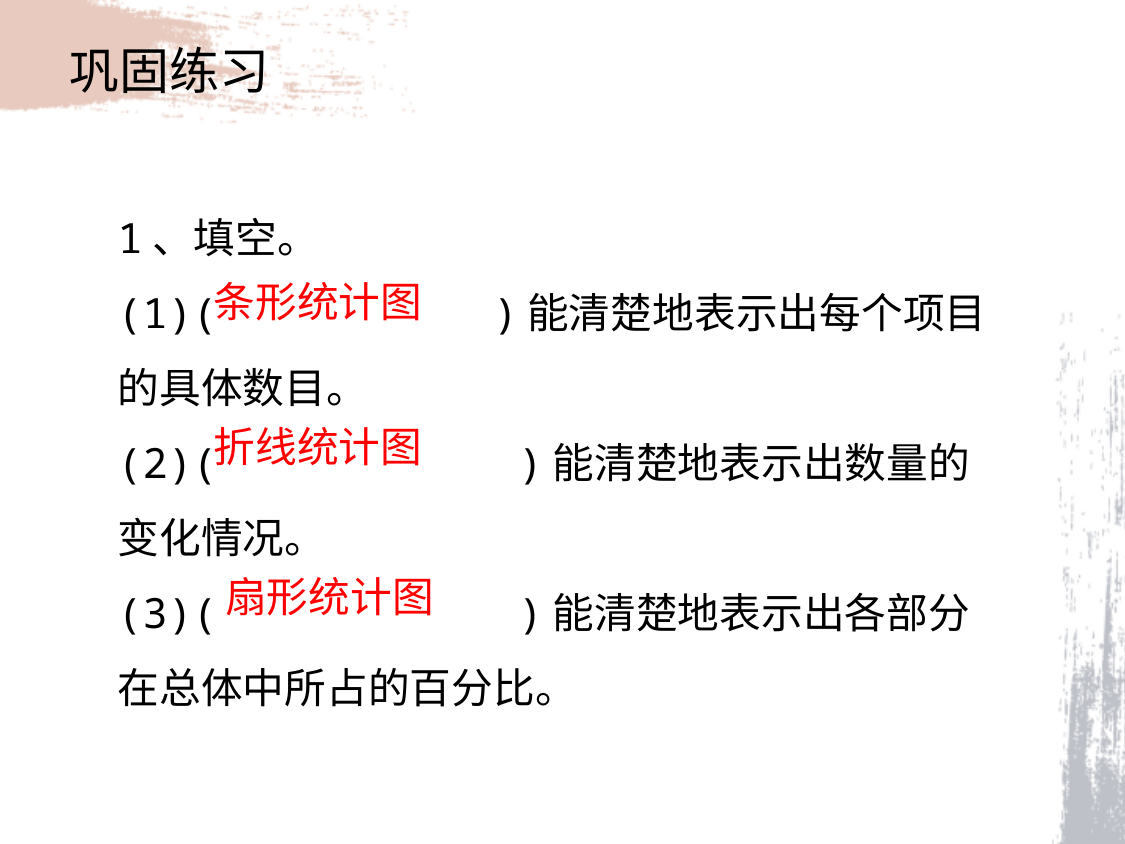

巩固练习
1、填空。
(1)(           )能清楚地表示出每个项目的具体数目。
(2)(            )能清楚地表示出数量的变化情况。
(3)(            )能清楚地表示出各部分在总体中所占的百分比。
条形统计图
折线统计图
扇形统计图